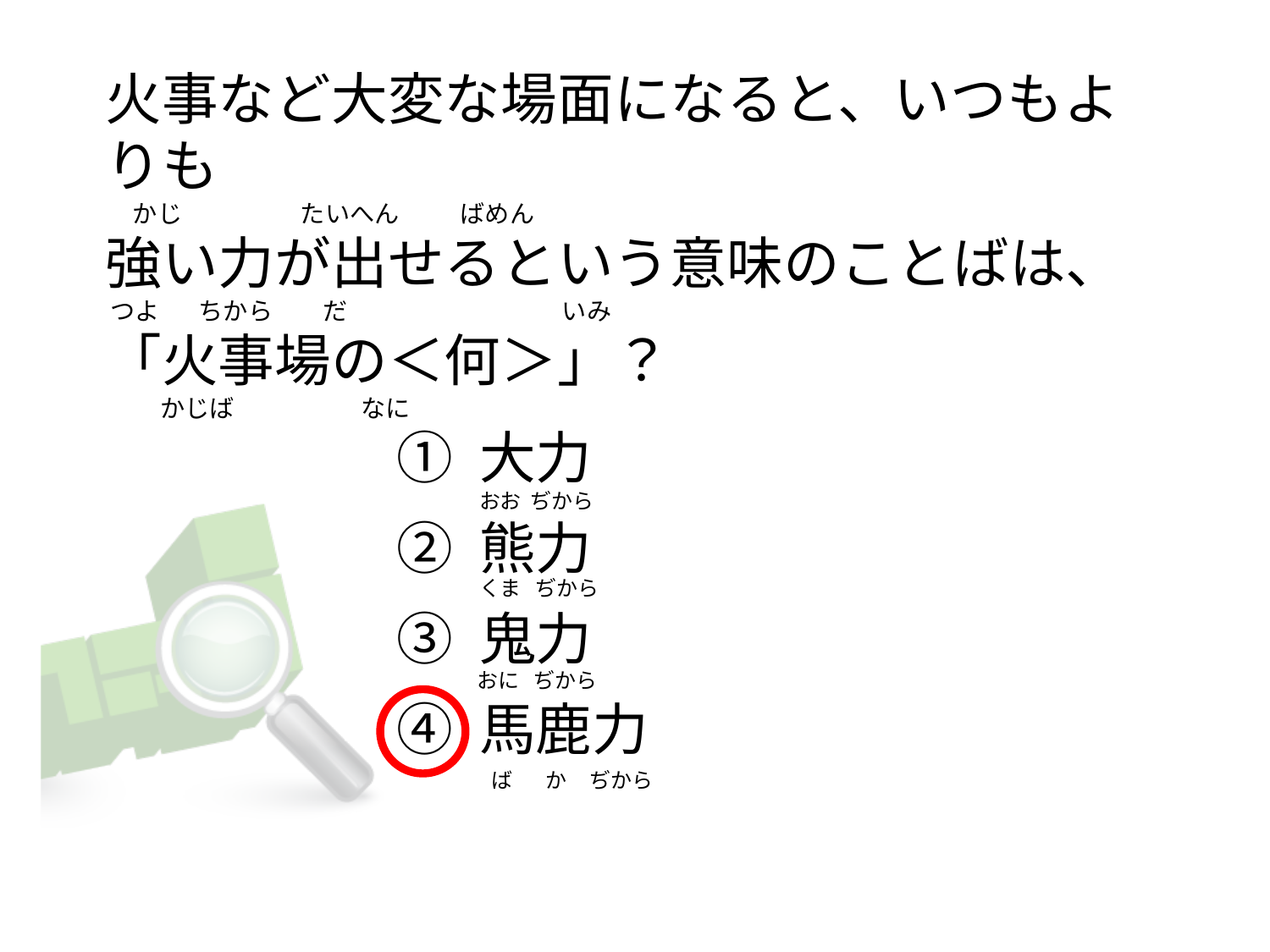

# 火事など大変な場面になると、いつもよりも      かじ  　               たいへん           ばめん 強い力が出せるという意味のことばは、  つよ       ちから         だ                                       いみ 「火事場の＜何＞」？           かじば                       なに
① 大力
② 熊力
③ 鬼力
④ 馬鹿力
おお  ぢから
くま   ぢから
おに   ぢから

   ば       か     ぢから